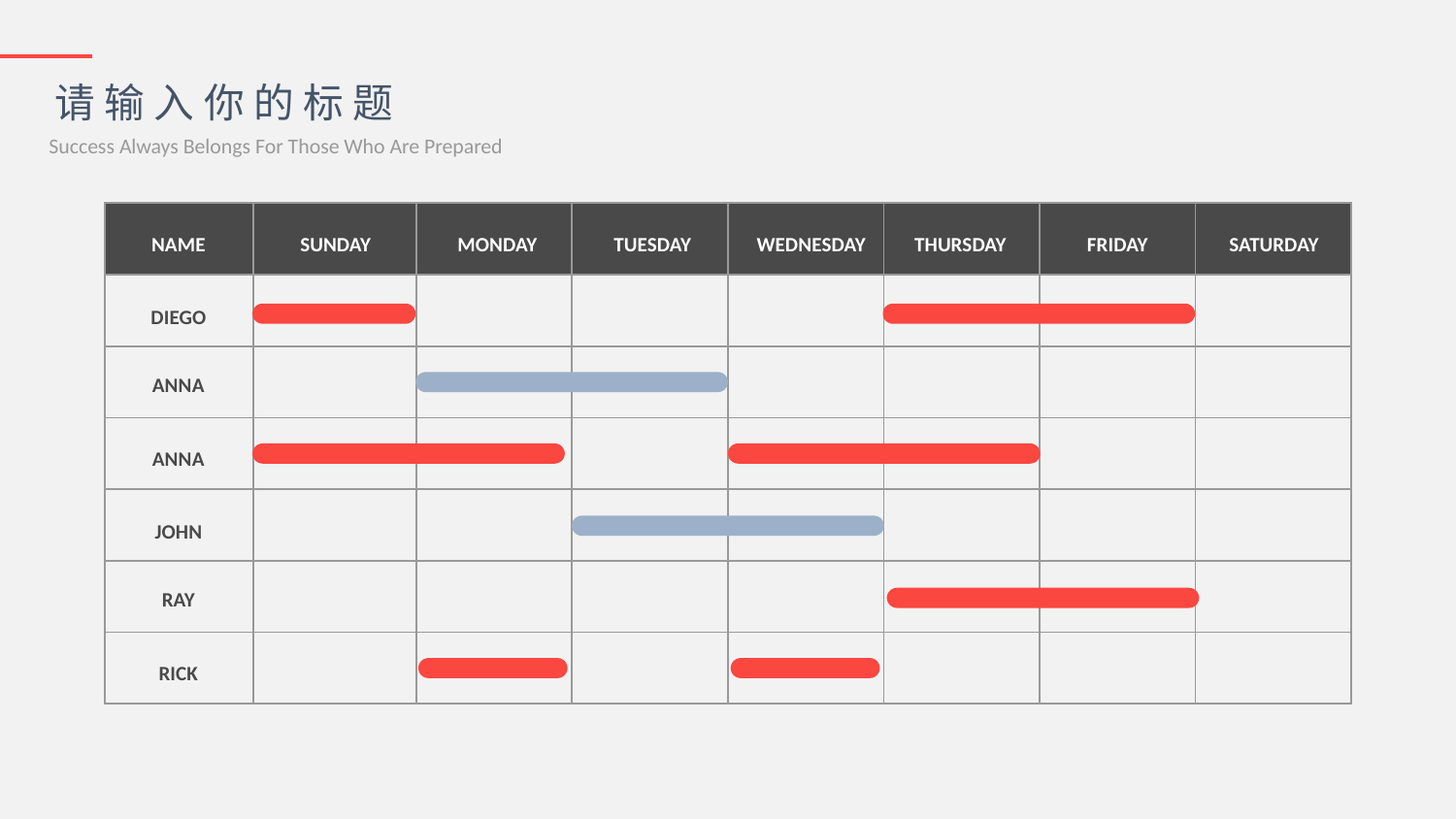

请输入你的标题
Success Always Belongs For Those Who Are Prepared
|  |  |  |  |  |  |  |  |
| --- | --- | --- | --- | --- | --- | --- | --- |
|  |  |  |  |  |  |  |  |
|  |  |  |  |  |  |  |  |
|  |  |  |  |  |  |  |  |
|  |  |  |  |  |  |  |  |
|  |  |  |  |  |  |  |  |
|  |  |  |  |  |  |  |  |
NAME
SUNDAY
MONDAY
TUESDAY
WEDNESDAY
THURSDAY
FRIDAY
SATURDAY
DIEGO

ANNA

ANNA

JOHN

RAY

RICK